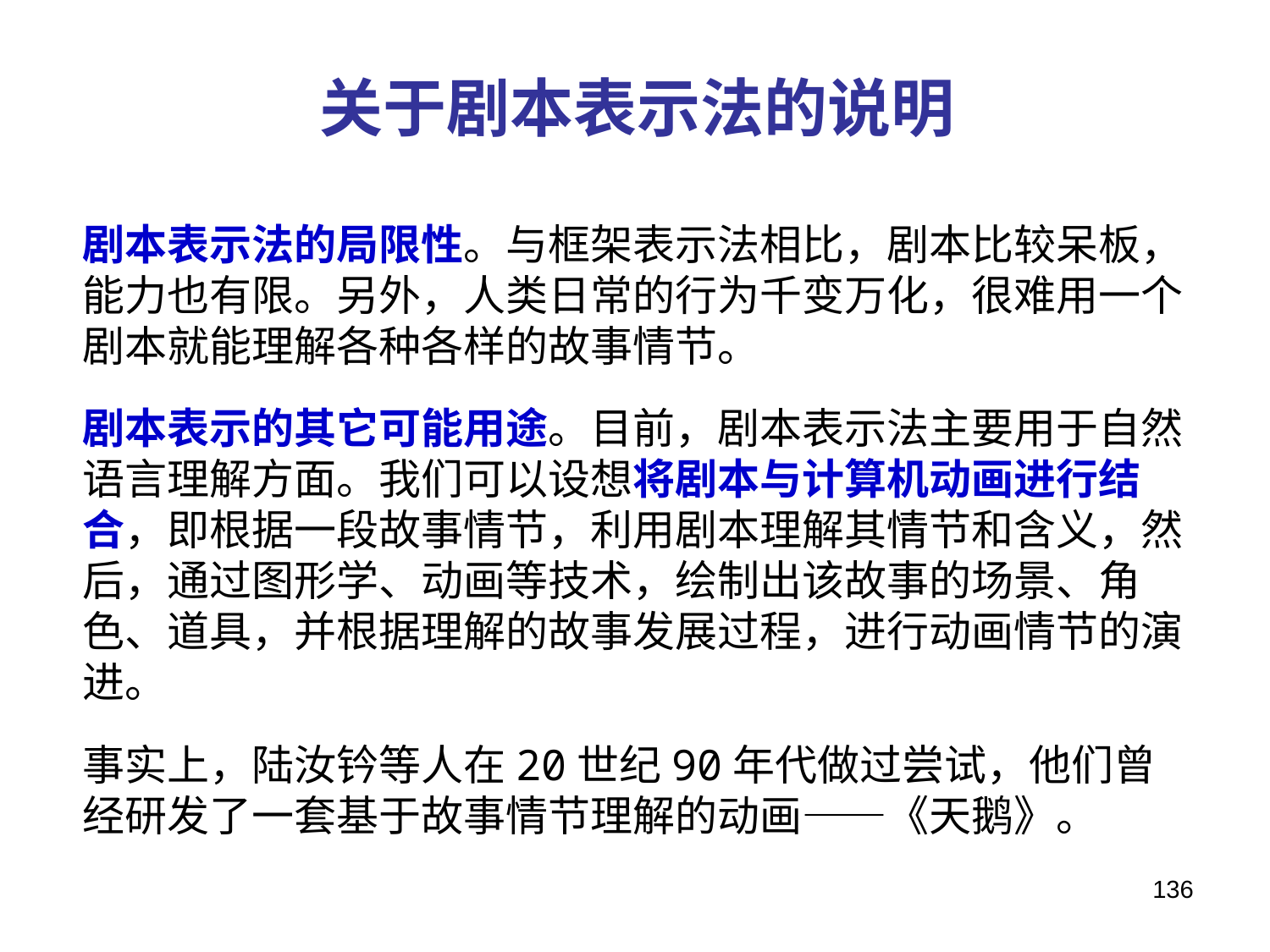

关于剧本表示法的说明

剧本表示法的局限性。与框架表示法相比，剧本比较呆板，能力也有限。另外，人类日常的行为千变万化，很难用一个剧本就能理解各种各样的故事情节。
剧本表示的其它可能用途。目前，剧本表示法主要用于自然语言理解方面。我们可以设想将剧本与计算机动画进行结合，即根据一段故事情节，利用剧本理解其情节和含义，然后，通过图形学、动画等技术，绘制出该故事的场景、角色、道具，并根据理解的故事发展过程，进行动画情节的演进。
事实上，陆汝钤等人在20世纪90年代做过尝试，他们曾经研发了一套基于故事情节理解的动画——《天鹅》。
136